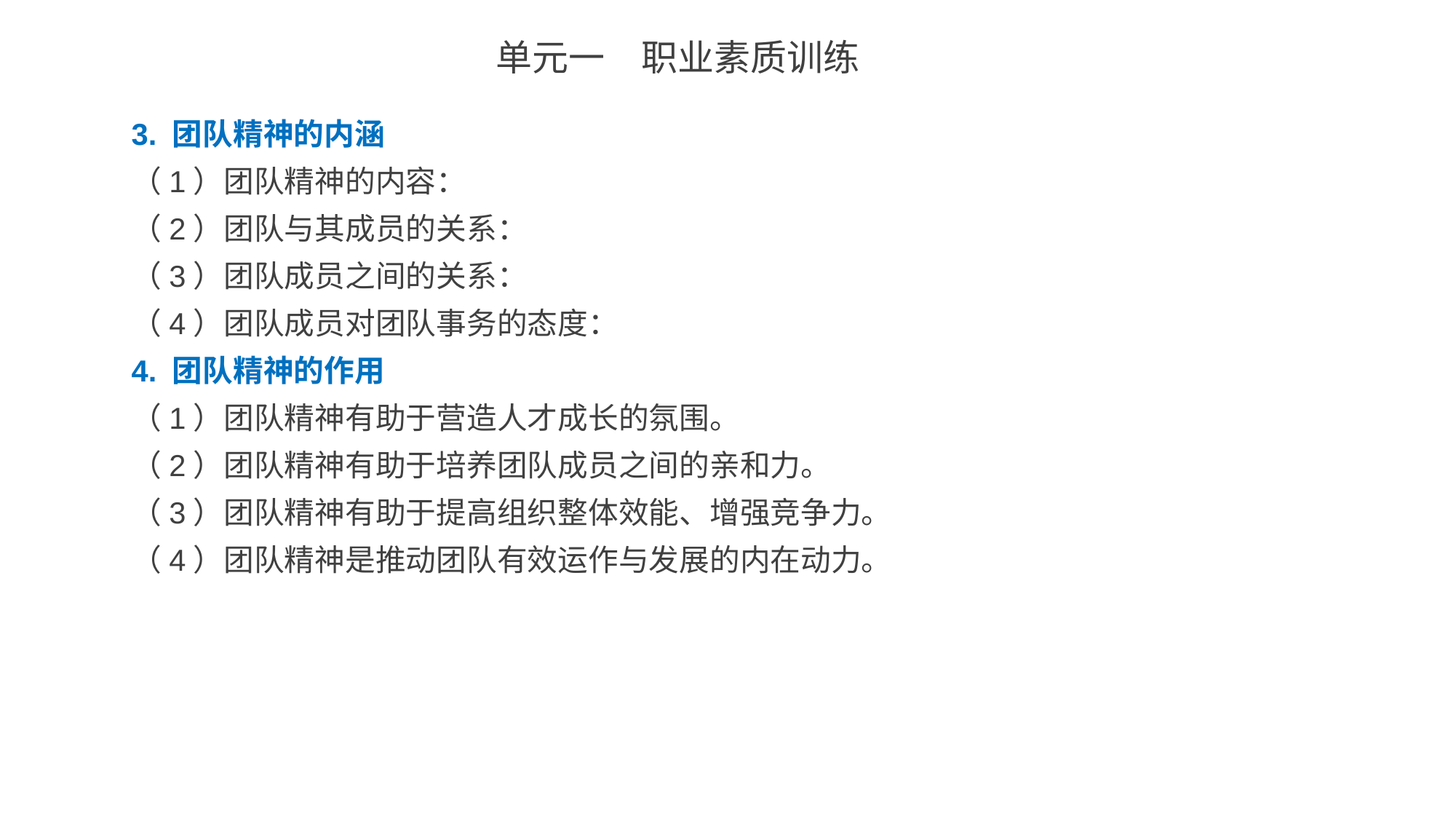

单元一　职业素质训练
3. 团队精神的内涵
（1）团队精神的内容：
（2）团队与其成员的关系：
（3）团队成员之间的关系：
（4）团队成员对团队事务的态度：
4. 团队精神的作用
（1）团队精神有助于营造人才成长的氛围。
（2）团队精神有助于培养团队成员之间的亲和力。
（3）团队精神有助于提高组织整体效能、增强竞争力。
（4）团队精神是推动团队有效运作与发展的内在动力。